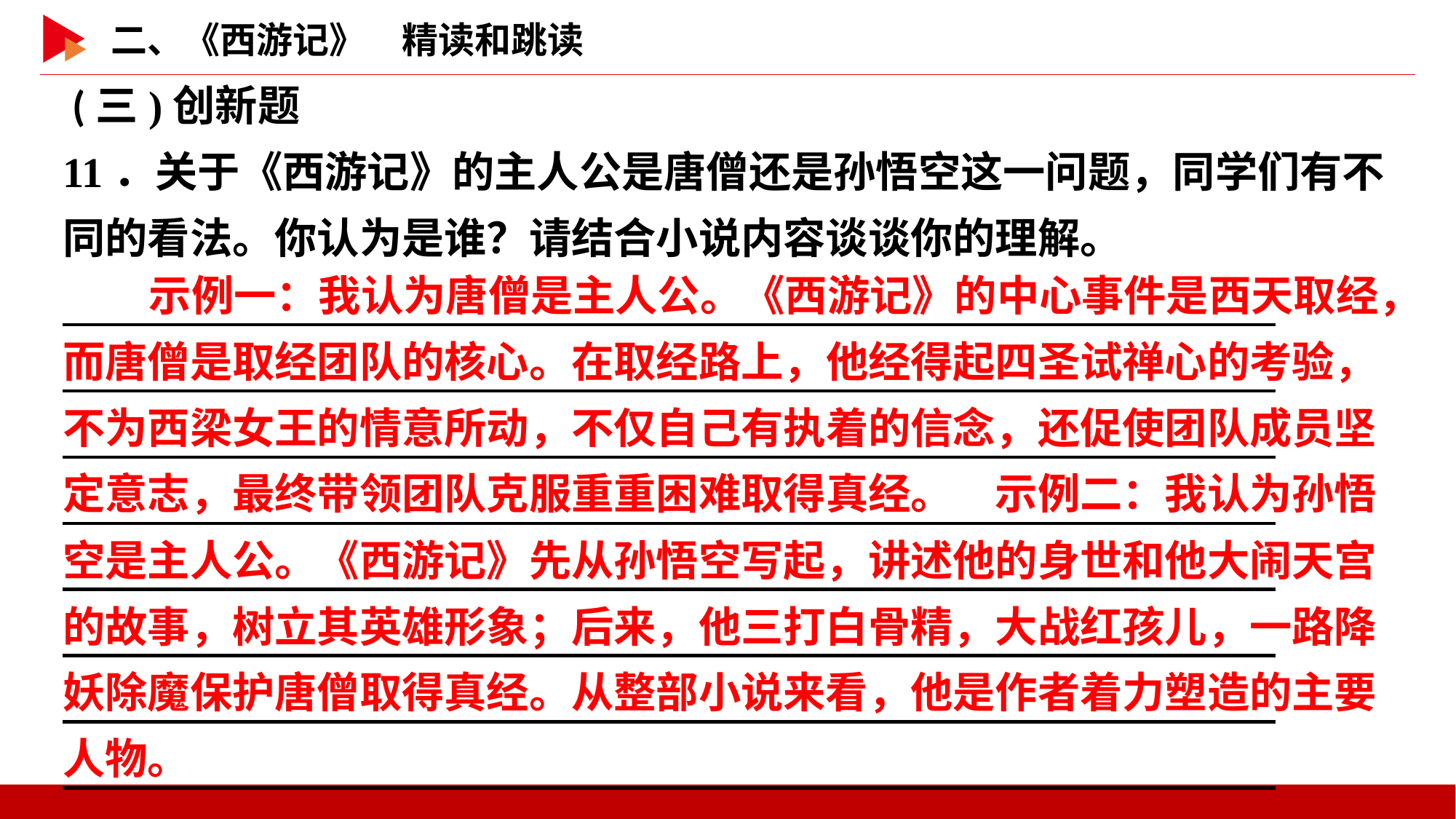

(三)创新题
11．关于《西游记》的主人公是唐僧还是孙悟空这一问题，同学们有不同的看法。你认为是谁？请结合小说内容谈谈你的理解。

示例一：我认为唐僧是主人公。《西游记》的中心事件是西天取经，而唐僧是取经团队的核心。在取经路上，他经得起四圣试禅心的考验，不为西梁女王的情意所动，不仅自己有执着的信念，还促使团队成员坚定意志，最终带领团队克服重重困难取得真经。　示例二：我认为孙悟空是主人公。《西游记》先从孙悟空写起，讲述他的身世和他大闹天宫的故事，树立其英雄形象；后来，他三打白骨精，大战红孩儿，一路降妖除魔保护唐僧取得真经。从整部小说来看，他是作者着力塑造的主要人物。